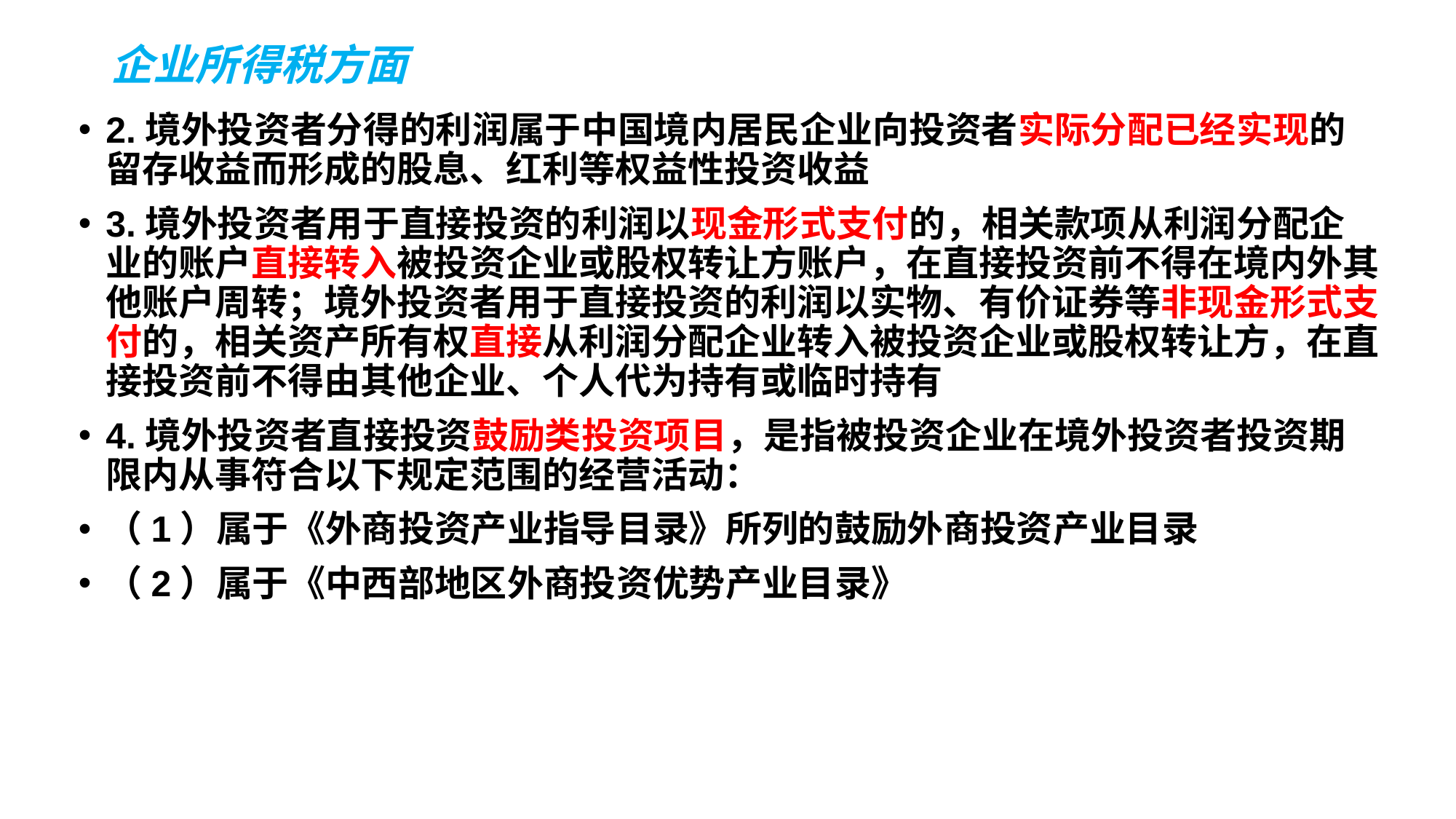

# 企业所得税方面
2.境外投资者分得的利润属于中国境内居民企业向投资者实际分配已经实现的留存收益而形成的股息、红利等权益性投资收益
3.境外投资者用于直接投资的利润以现金形式支付的，相关款项从利润分配企业的账户直接转入被投资企业或股权转让方账户，在直接投资前不得在境内外其他账户周转；境外投资者用于直接投资的利润以实物、有价证券等非现金形式支付的，相关资产所有权直接从利润分配企业转入被投资企业或股权转让方，在直接投资前不得由其他企业、个人代为持有或临时持有
4.境外投资者直接投资鼓励类投资项目，是指被投资企业在境外投资者投资期限内从事符合以下规定范围的经营活动：
（1）属于《外商投资产业指导目录》所列的鼓励外商投资产业目录
（2）属于《中西部地区外商投资优势产业目录》